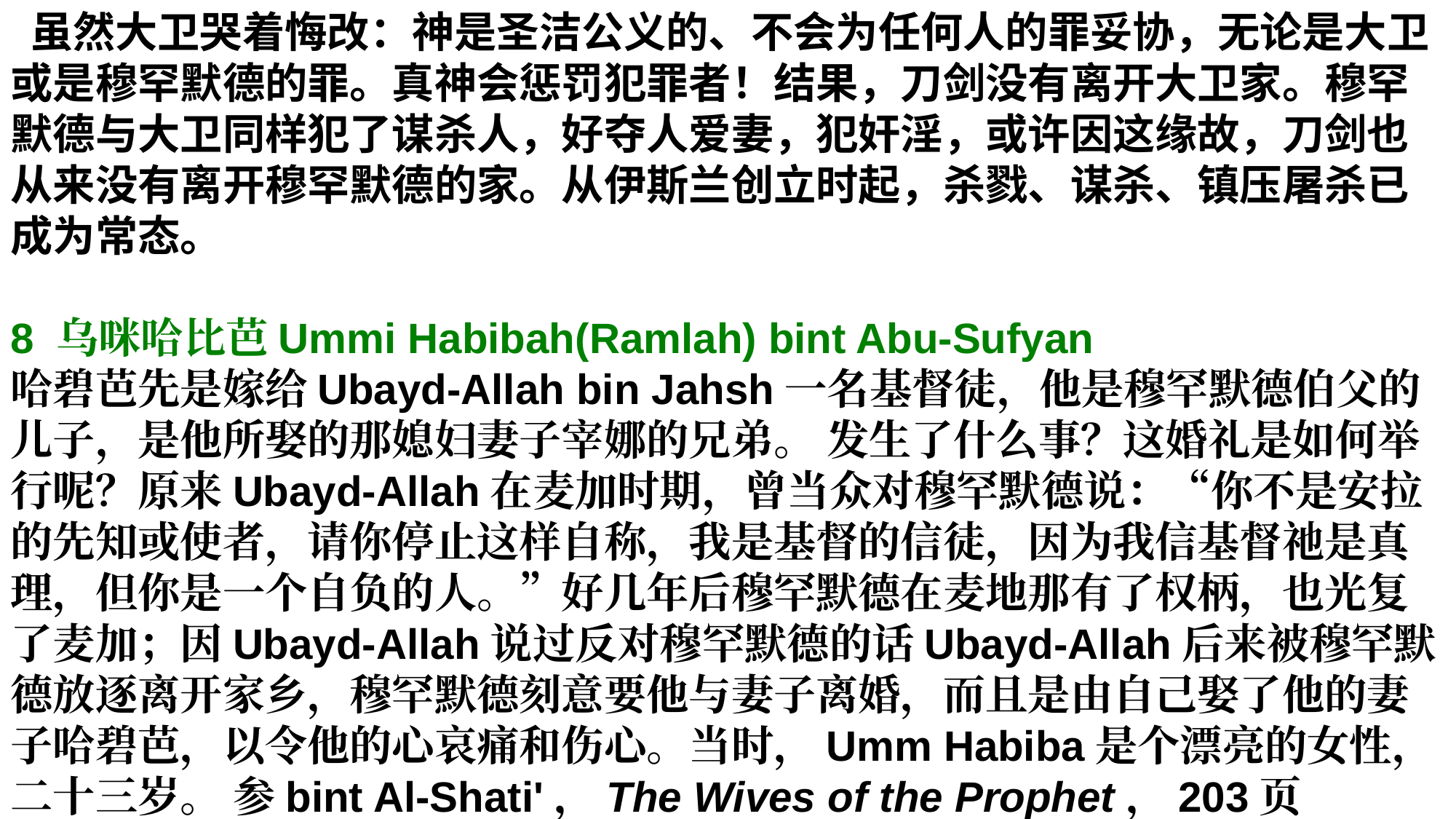

虽然大卫哭着悔改：神是圣洁公义的、不会为任何人的罪妥协，无论是大卫或是穆罕默德的罪。真神会惩罚犯罪者！结果，刀剑没有离开大卫家。穆罕默德与大卫同样犯了谋杀人，好夺人爱妻，犯奸淫，或许因这缘故，刀剑也从来没有离开穆罕默德的家。从伊斯兰创立时起，杀戮、谋杀、镇压屠杀已成为常态。

8 乌咪哈比芭Ummi Habibah(Ramlah) bint Abu-Sufyan
哈碧芭先是嫁给Ubayd-Allah bin Jahsh一名基督徒，他是穆罕默德伯父的儿子，是他所娶的那媳妇妻子宰娜的兄弟。 发生了什么事？这婚礼是如何举行呢？原来Ubayd-Allah在麦加时期，曾当众对穆罕默德说：“你不是安拉的先知或使者，请你停止这样自称，我是基督的信徒，因为我信基督祂是真理，但你是一个自负的人。”好几年后穆罕默德在麦地那有了权柄，也光复了麦加；因Ubayd-Allah说过反对穆罕默德的话Ubayd-Allah后来被穆罕默德放逐离开家乡，穆罕默德刻意要他与妻子离婚，而且是由自己娶了他的妻子哈碧芭，以令他的心哀痛和伤心。当时，Umm Habiba是个漂亮的女性，二十三岁。 参bint Al-Shati'，The Wives of the Prophet，203页